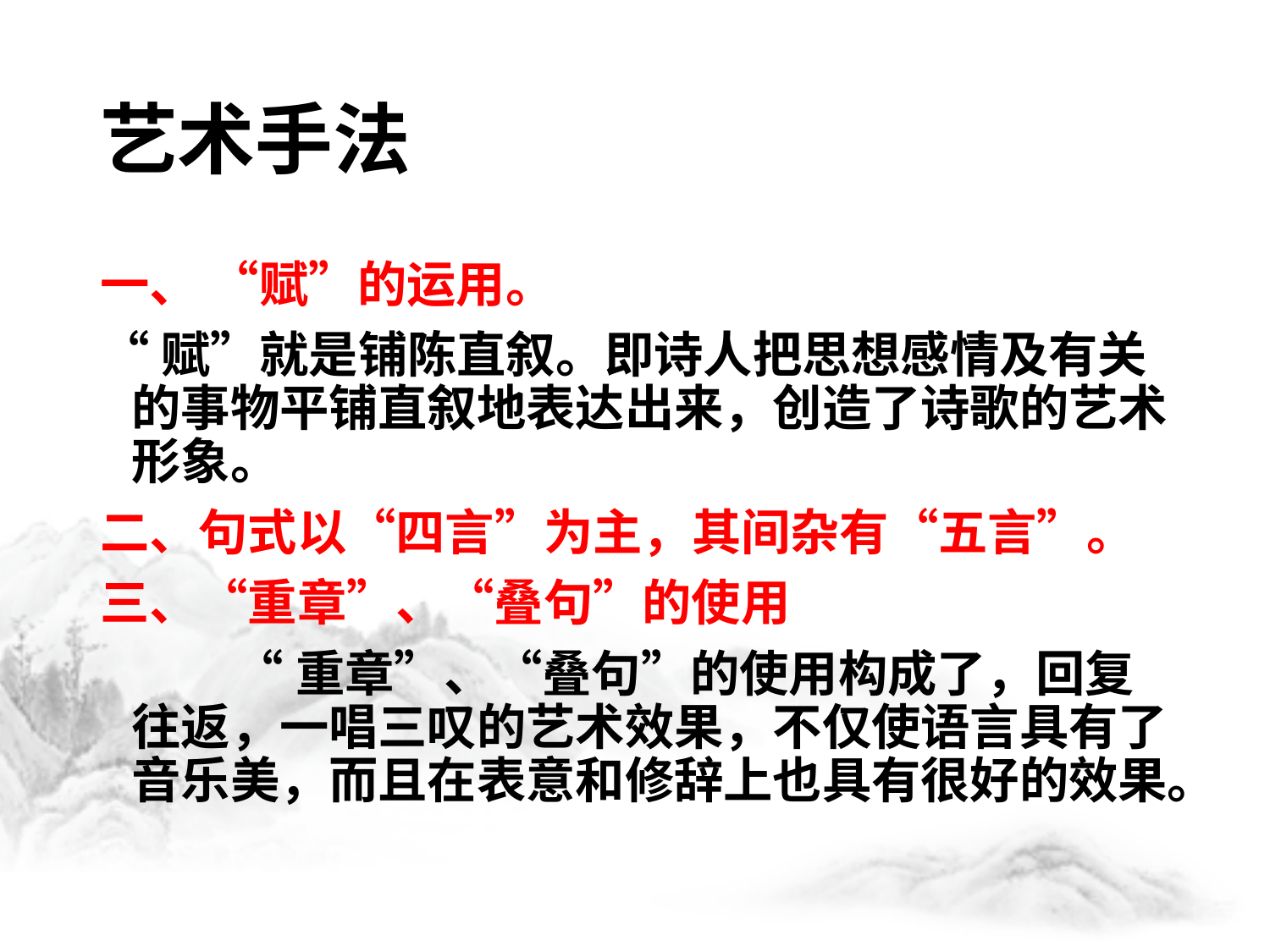

# 艺术手法
一、 “赋”的运用。
“赋”就是铺陈直叙。即诗人把思想感情及有关的事物平铺直叙地表达出来，创造了诗歌的艺术形象。
二、句式以“四言”为主，其间杂有“五言”。
三、“重章”、“叠句”的使用
            “重章”、“叠句”的使用构成了，回复往返，一唱三叹的艺术效果，不仅使语言具有了音乐美，而且在表意和修辞上也具有很好的效果。